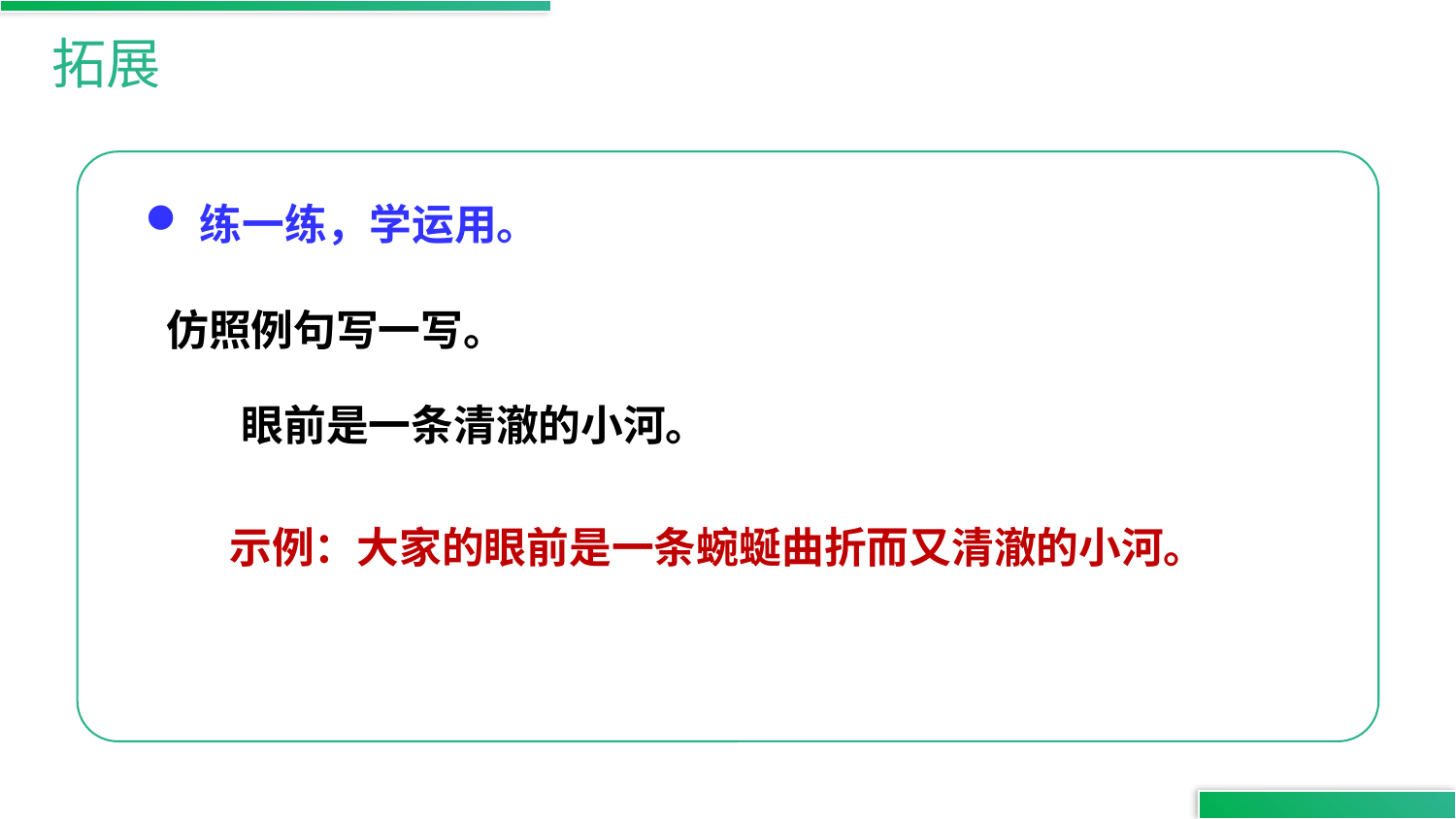

拓展
练一练，学运用。
仿照例句写一写。
眼前是一条清澈的小河。
示例：大家的眼前是一条蜿蜒曲折而又清澈的小河。